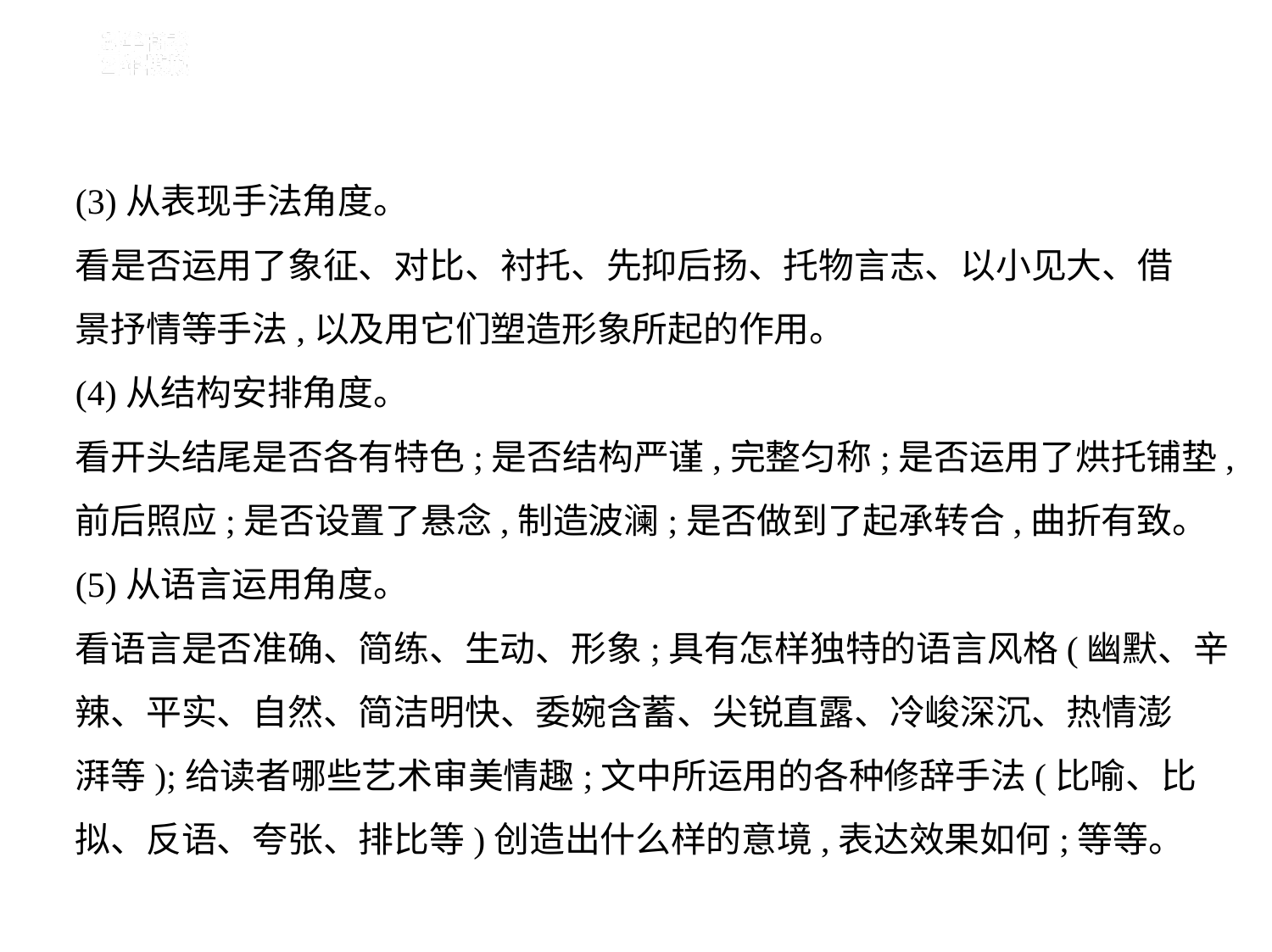

(3)从表现手法角度。
看是否运用了象征、对比、衬托、先抑后扬、托物言志、以小见大、借
景抒情等手法,以及用它们塑造形象所起的作用。
(4)从结构安排角度。
看开头结尾是否各有特色;是否结构严谨,完整匀称;是否运用了烘托铺垫,
前后照应;是否设置了悬念,制造波澜;是否做到了起承转合,曲折有致。
(5)从语言运用角度。
看语言是否准确、简练、生动、形象;具有怎样独特的语言风格(幽默、辛
辣、平实、自然、简洁明快、委婉含蓄、尖锐直露、冷峻深沉、热情澎
湃等);给读者哪些艺术审美情趣;文中所运用的各种修辞手法(比喻、比
拟、反语、夸张、排比等)创造出什么样的意境,表达效果如何;等等。